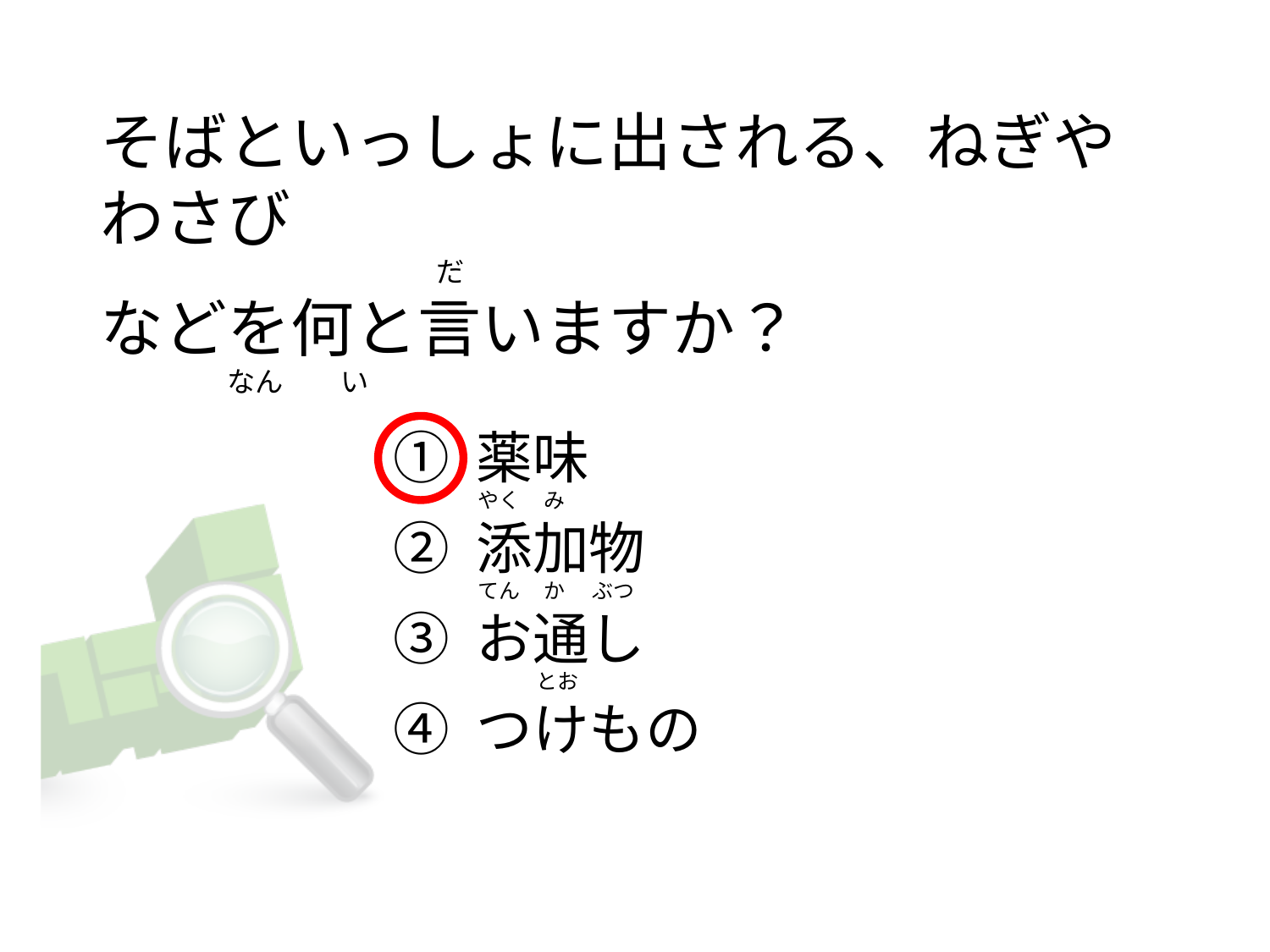

# そばといっしょに出される、ねぎやわさび                                                      だ などを何と言いますか？                      なん         い

① 薬味
② 添加物
③ お通し
④ つけもの
やく     み
てん     か      ぶつ
           とお